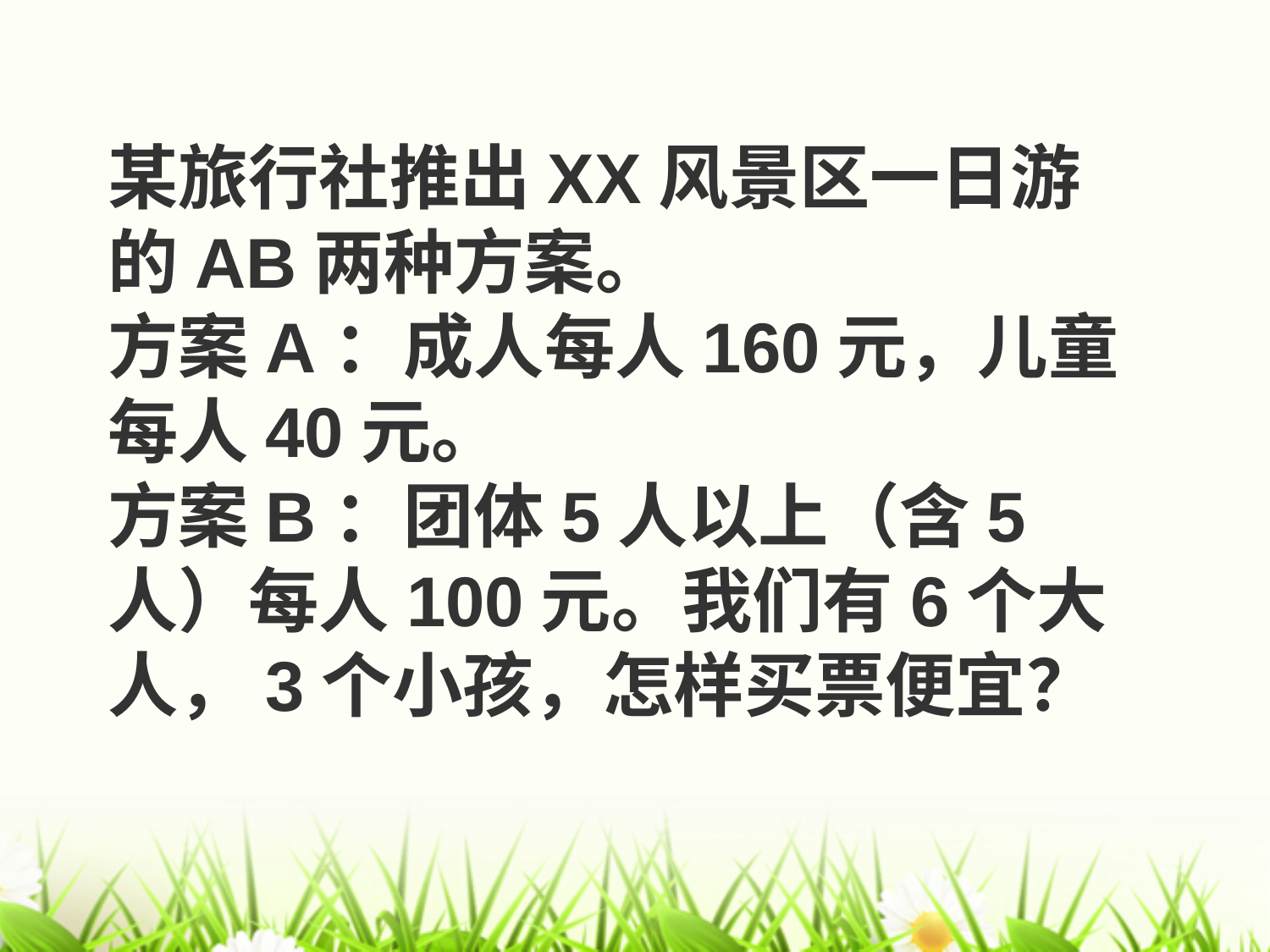

某旅行社推出XX风景区一日游的AB两种方案。
方案A：成人每人160元，儿童每人40元。
方案B：团体5人以上（含5人）每人100元。我们有6个大人，3个小孩，怎样买票便宜？